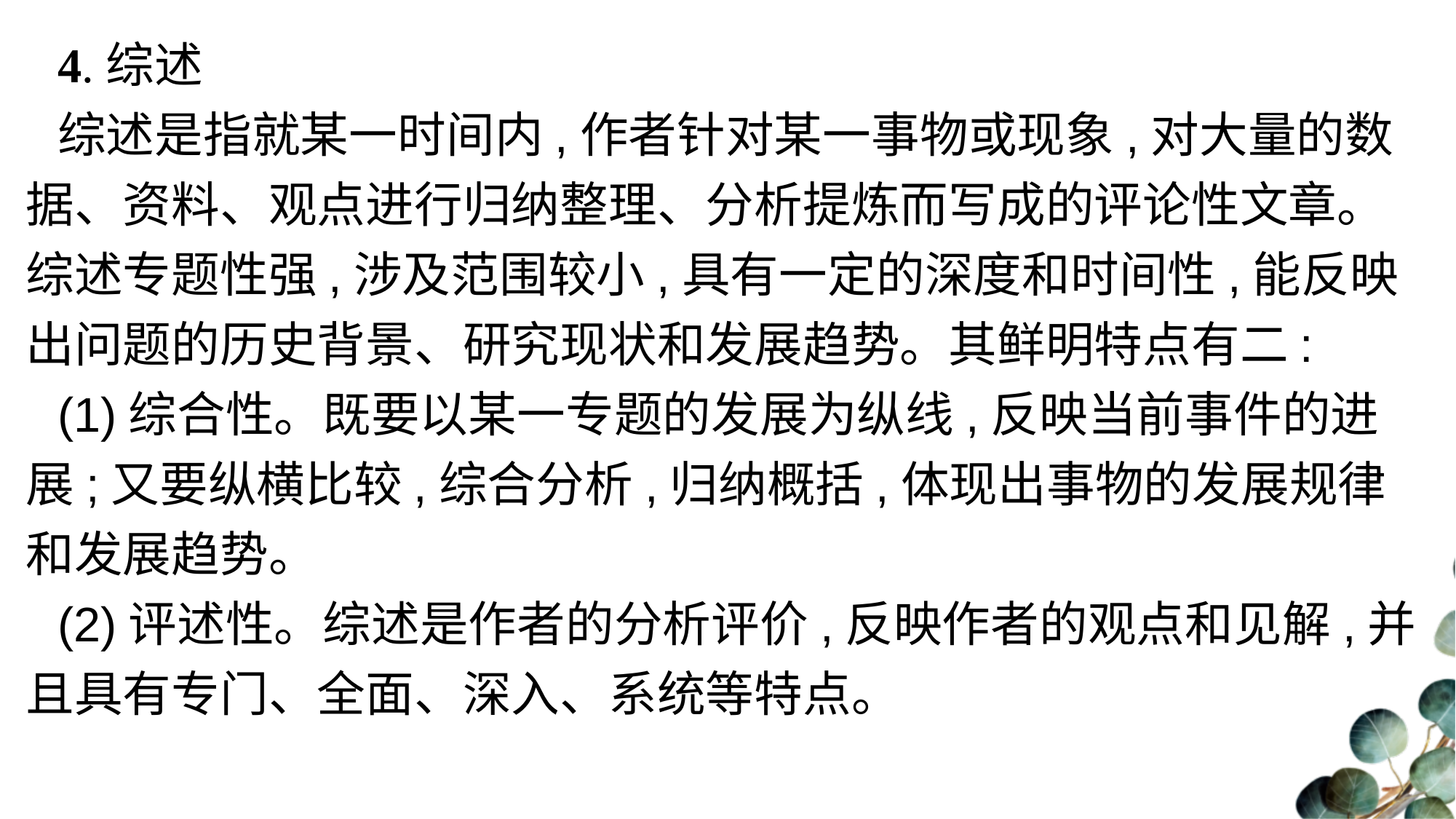

4.综述
综述是指就某一时间内,作者针对某一事物或现象,对大量的数据、资料、观点进行归纳整理、分析提炼而写成的评论性文章。综述专题性强,涉及范围较小,具有一定的深度和时间性,能反映出问题的历史背景、研究现状和发展趋势。其鲜明特点有二:
(1)综合性。既要以某一专题的发展为纵线,反映当前事件的进展;又要纵横比较,综合分析,归纳概括,体现出事物的发展规律和发展趋势。
(2)评述性。综述是作者的分析评价,反映作者的观点和见解,并且具有专门、全面、深入、系统等特点。